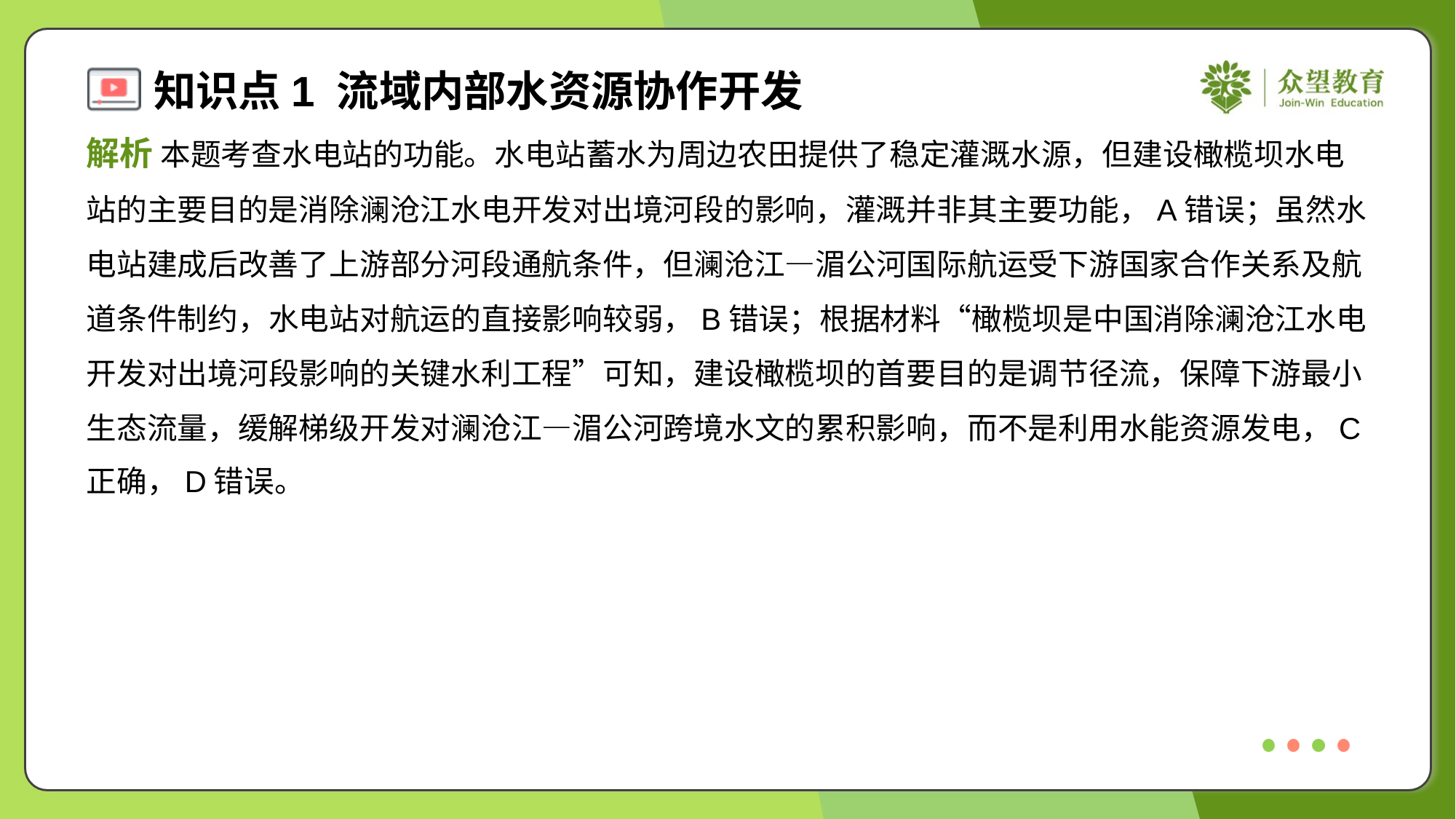

解析 本题考查水电站的功能。水电站蓄水为周边农田提供了稳定灌溉水源，但建设橄榄坝水电
站的主要目的是消除澜沧江水电开发对出境河段的影响，灌溉并非其主要功能，A错误；虽然水
电站建成后改善了上游部分河段通航条件，但澜沧江—湄公河国际航运受下游国家合作关系及航
道条件制约，水电站对航运的直接影响较弱，B错误；根据材料“橄榄坝是中国消除澜沧江水电
开发对出境河段影响的关键水利工程”可知，建设橄榄坝的首要目的是调节径流，保障下游最小
生态流量，缓解梯级开发对澜沧江—湄公河跨境水文的累积影响，而不是利用水能资源发电，C
正确，D错误。